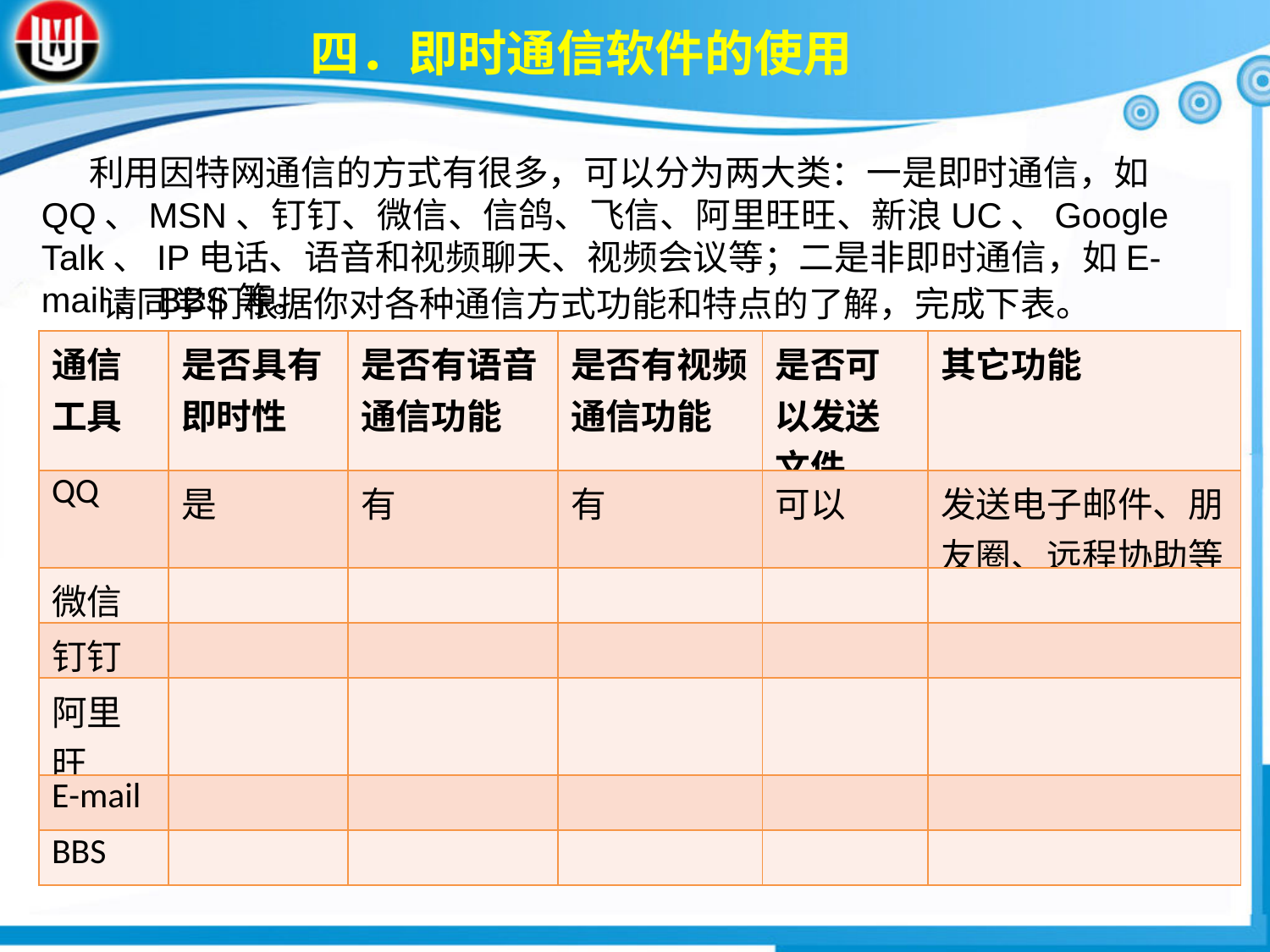

四．即时通信软件的使用
     利用因特网通信的方式有很多，可以分为两大类：一是即时通信，如QQ、MSN、钉钉、微信、信鸽、飞信、阿里旺旺、新浪UC、Google Talk、IP电话、语音和视频聊天、视频会议等；二是非即时通信，如E-mail、BBS等。

 请同学们根据你对各种通信方式功能和特点的了解，完成下表。
| 通信工具 | 是否具有即时性 | 是否有语音通信功能 | 是否有视频通信功能 | 是否可以发送文件 | 其它功能 |
| --- | --- | --- | --- | --- | --- |
| QQ | 是 | 有 | 有 | 可以 | 发送电子邮件、朋友圈、远程协助等 |
| 微信 |  |  |  |  |  |
| 钉钉 |  |  |  |  |  |
| 阿里旺 |  |  |  |  |  |
| E-mail |  |  |  |  |  |
| BBS |  |  |  |  |  |